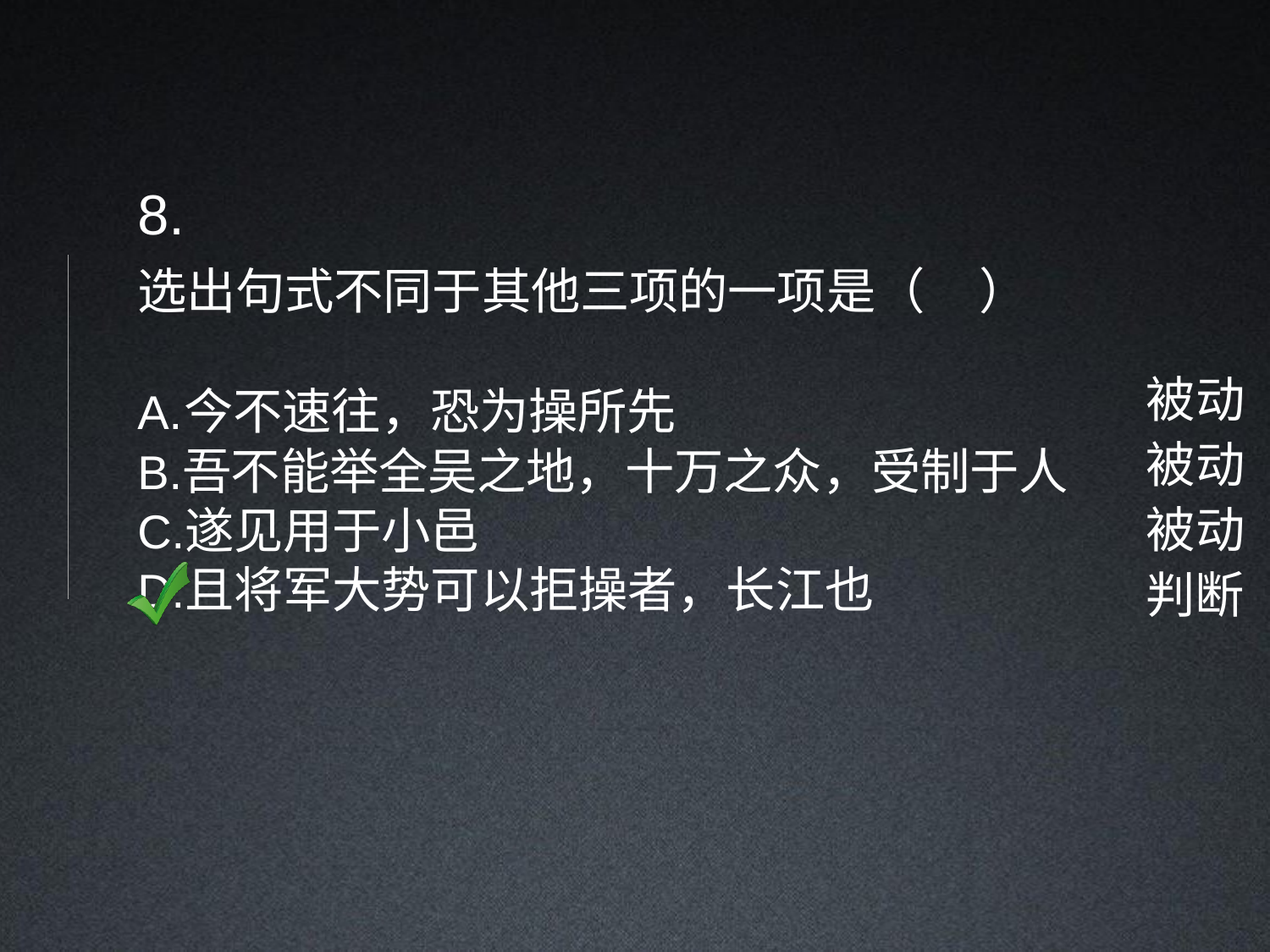

8.
选出句式不同于其他三项的一项是（	）

今不速往，恐为操所先
吾不能举全吴之地，十万之众，受制于人
遂见用于小邑
且将军大势可以拒操者，长江也

被动
被动
被动
判断